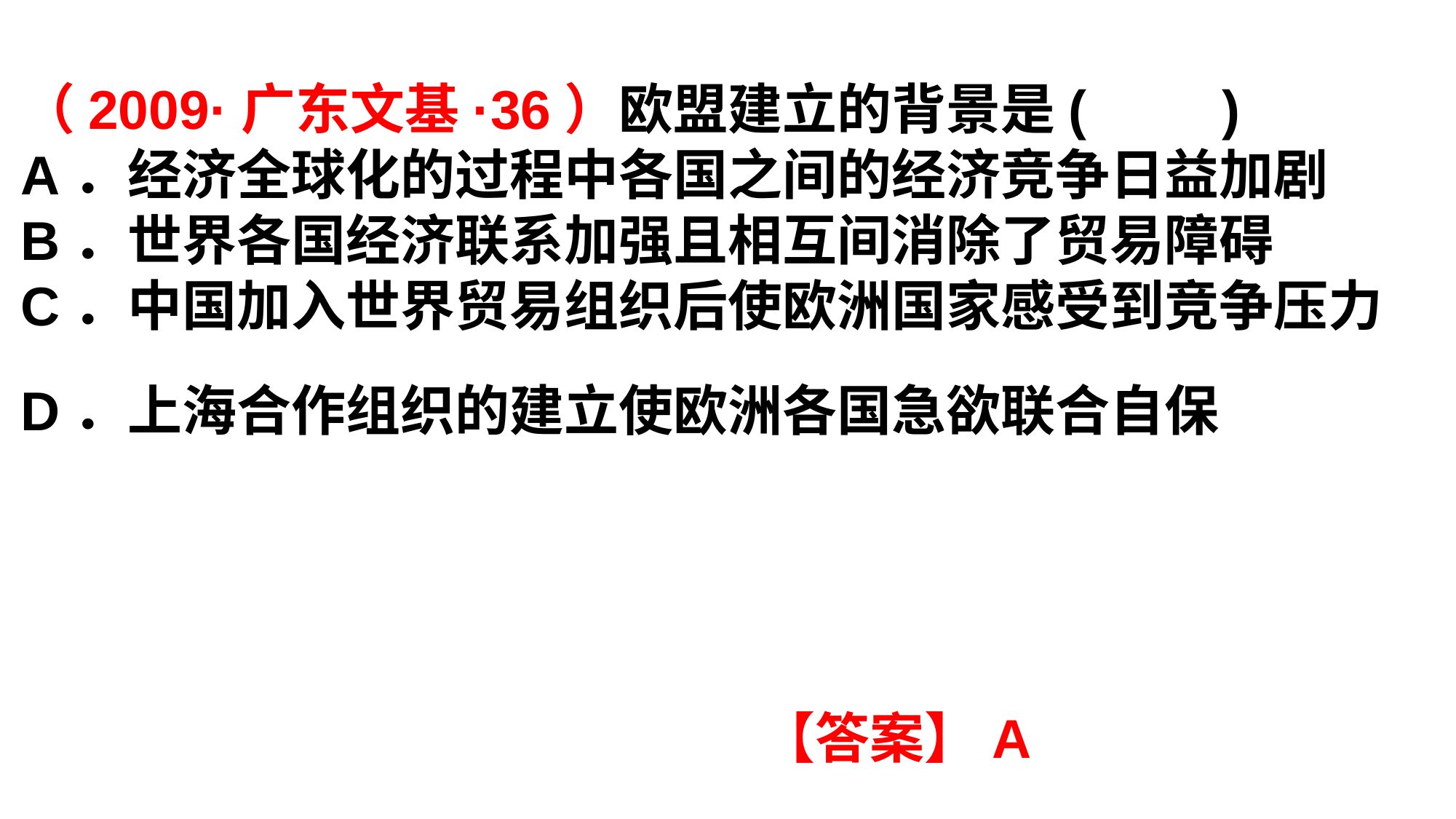

（2009·广东文基·36）欧盟建立的背景是(　　)A．经济全球化的过程中各国之间的经济竞争日益加剧B．世界各国经济联系加强且相互间消除了贸易障碍C．中国加入世界贸易组织后使欧洲国家感受到竞争压力D．上海合作组织的建立使欧洲各国急欲联合自保
【答案】A